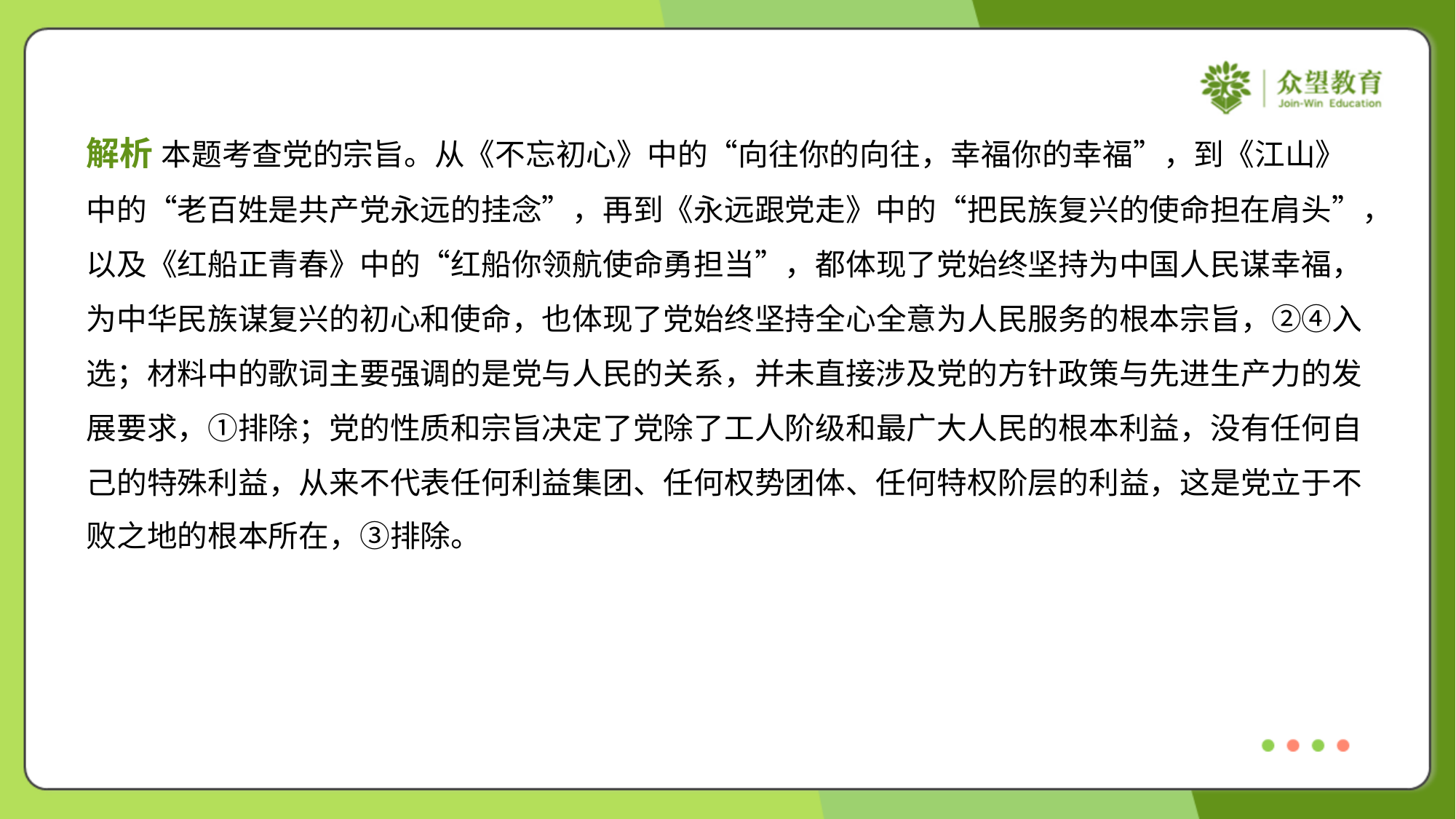

解析 本题考查党的宗旨。从《不忘初心》中的“向往你的向往，幸福你的幸福”，到《江山》
中的“老百姓是共产党永远的挂念”，再到《永远跟党走》中的“把民族复兴的使命担在肩头”，
以及《红船正青春》中的“红船你领航使命勇担当”，都体现了党始终坚持为中国人民谋幸福，
为中华民族谋复兴的初心和使命，也体现了党始终坚持全心全意为人民服务的根本宗旨，②④入
选；材料中的歌词主要强调的是党与人民的关系，并未直接涉及党的方针政策与先进生产力的发
展要求，①排除；党的性质和宗旨决定了党除了工人阶级和最广大人民的根本利益，没有任何自
己的特殊利益，从来不代表任何利益集团、任何权势团体、任何特权阶层的利益，这是党立于不
败之地的根本所在，③排除。